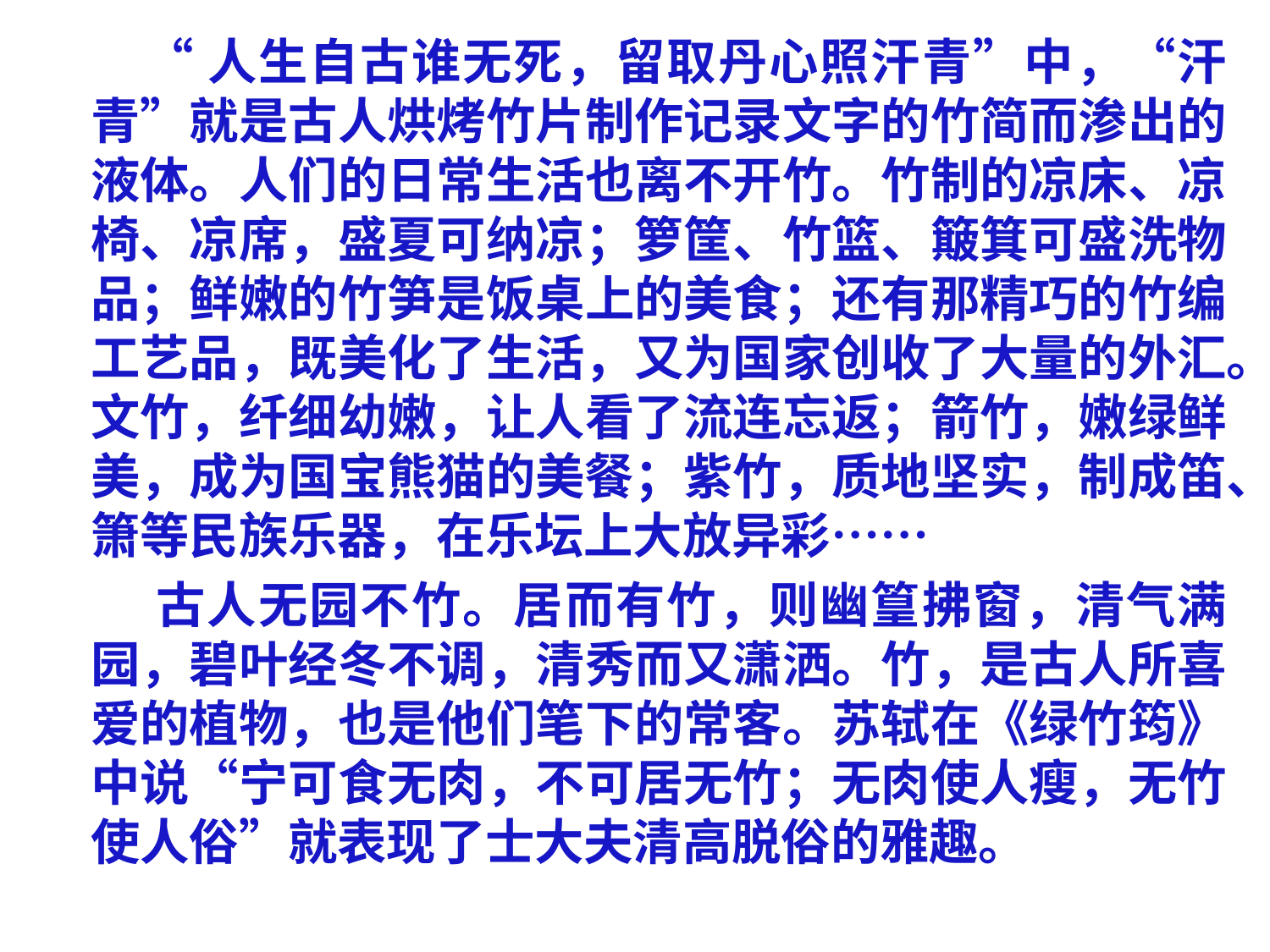

“人生自古谁无死，留取丹心照汗青”中，“汗青”就是古人烘烤竹片制作记录文字的竹简而渗出的液体。人们的日常生活也离不开竹。竹制的凉床、凉椅、凉席，盛夏可纳凉；箩筐、竹篮、簸箕可盛洗物品；鲜嫩的竹笋是饭桌上的美食；还有那精巧的竹编工艺品，既美化了生活，又为国家创收了大量的外汇。文竹，纤细幼嫩，让人看了流连忘返；箭竹，嫩绿鲜美，成为国宝熊猫的美餐；紫竹，质地坚实，制成笛、箫等民族乐器，在乐坛上大放异彩……
    古人无园不竹。居而有竹，则幽篁拂窗，清气满园，碧叶经冬不调，清秀而又潇洒。竹，是古人所喜爱的植物，也是他们笔下的常客。苏轼在《绿竹筠》中说“宁可食无肉，不可居无竹；无肉使人瘦，无竹使人俗”就表现了士大夫清高脱俗的雅趣。